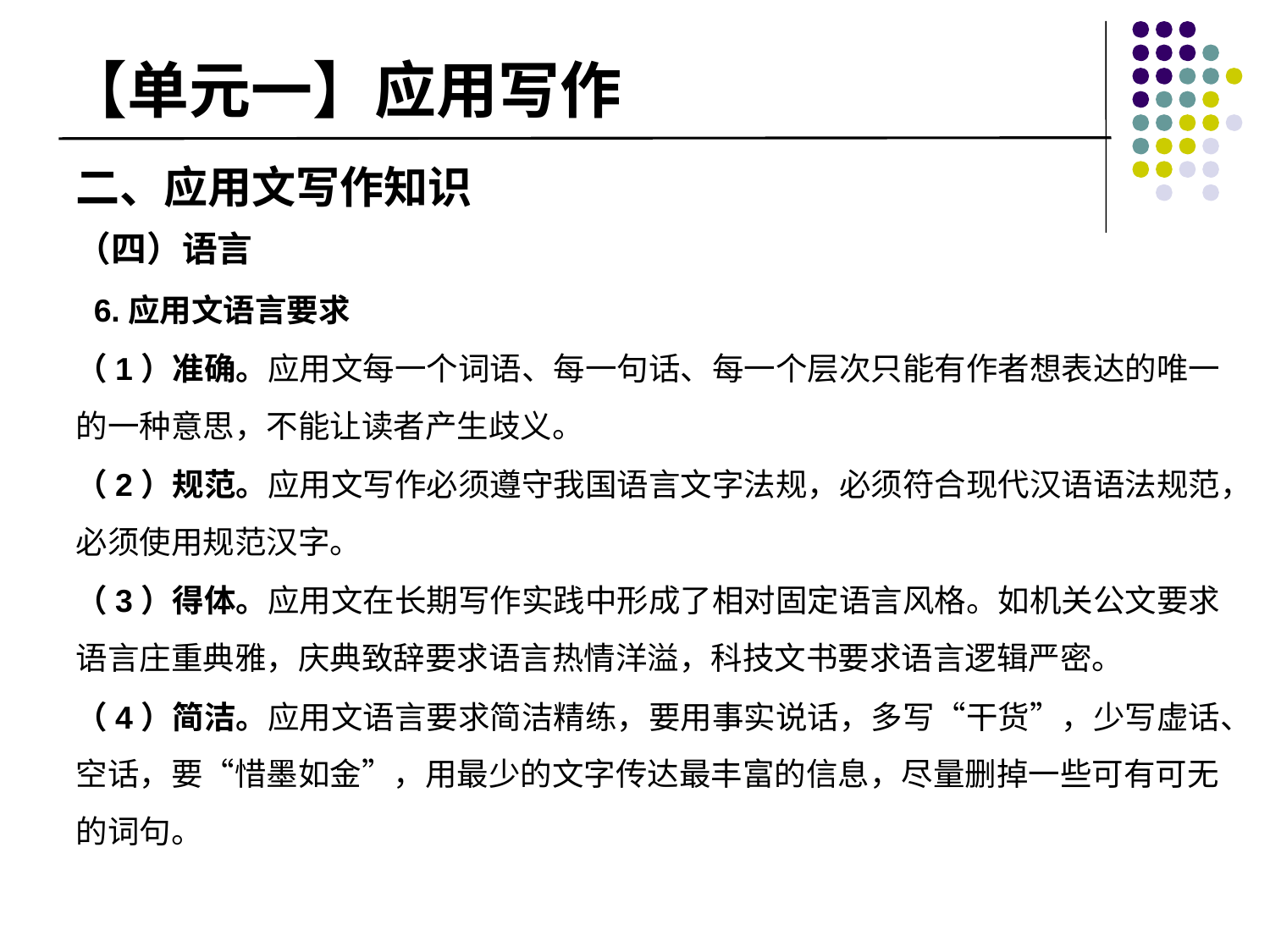

# 【单元一】应用写作
二、应用文写作知识
（四）语言
  6.应用文语言要求
（1）准确。应用文每一个词语、每一句话、每一个层次只能有作者想表达的唯一的一种意思，不能让读者产生歧义。
（2）规范。应用文写作必须遵守我国语言文字法规，必须符合现代汉语语法规范，必须使用规范汉字。
（3）得体。应用文在长期写作实践中形成了相对固定语言风格。如机关公文要求语言庄重典雅，庆典致辞要求语言热情洋溢，科技文书要求语言逻辑严密。
（4）简洁。应用文语言要求简洁精练，要用事实说话，多写“干货”，少写虚话、空话，要“惜墨如金”，用最少的文字传达最丰富的信息，尽量删掉一些可有可无的词句。